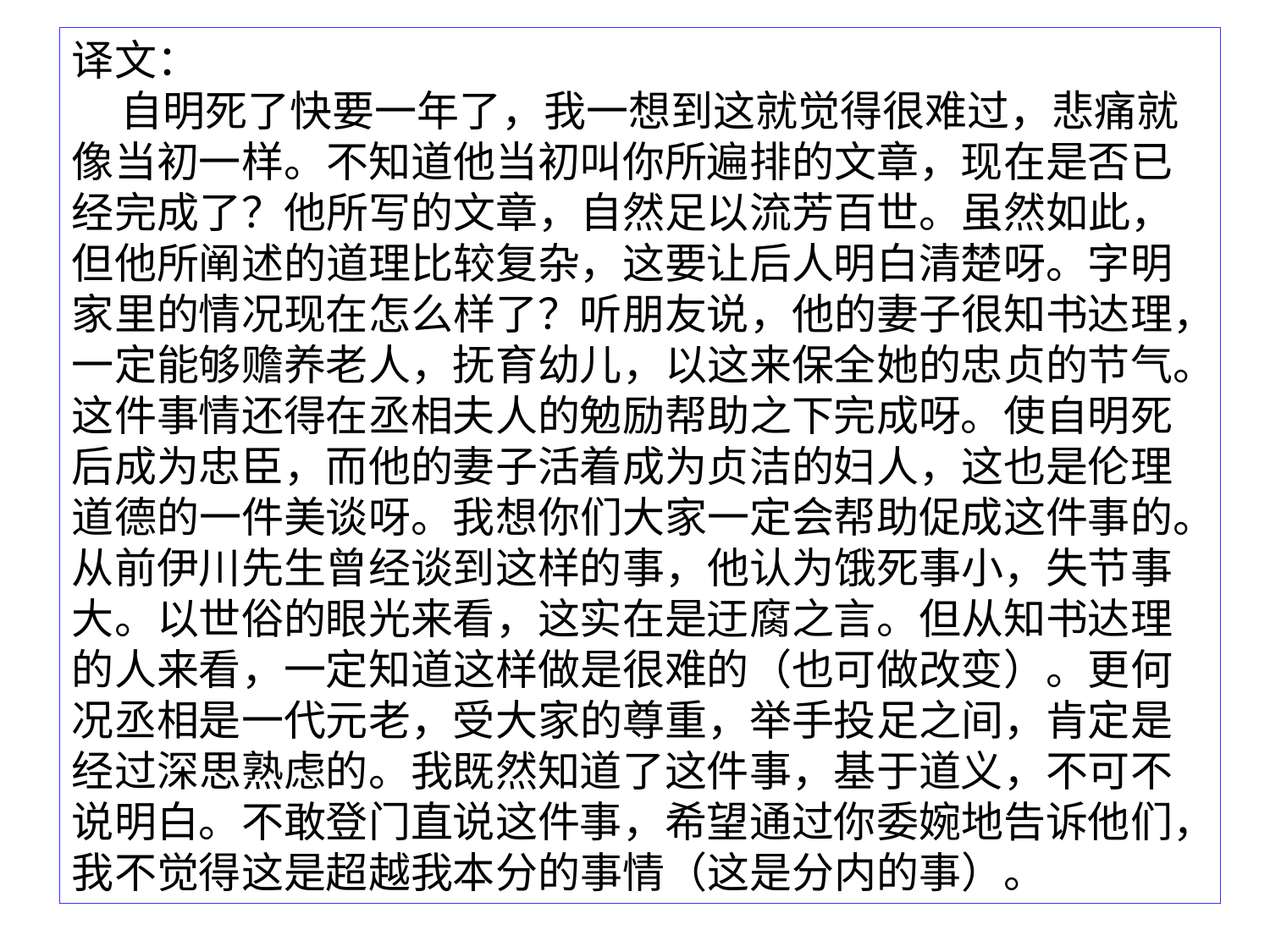

译文：
    自明死了快要一年了，我一想到这就觉得很难过，悲痛就像当初一样。不知道他当初叫你所遍排的文章，现在是否已经完成了？他所写的文章，自然足以流芳百世。虽然如此，但他所阐述的道理比较复杂，这要让后人明白清楚呀。字明家里的情况现在怎么样了？听朋友说，他的妻子很知书达理，一定能够赡养老人，抚育幼儿，以这来保全她的忠贞的节气。这件事情还得在丞相夫人的勉励帮助之下完成呀。使自明死后成为忠臣，而他的妻子活着成为贞洁的妇人，这也是伦理道德的一件美谈呀。我想你们大家一定会帮助促成这件事的。从前伊川先生曾经谈到这样的事，他认为饿死事小，失节事大。以世俗的眼光来看，这实在是迂腐之言。但从知书达理的人来看，一定知道这样做是很难的（也可做改变）。更何况丞相是一代元老，受大家的尊重，举手投足之间，肯定是经过深思熟虑的。我既然知道了这件事，基于道义，不可不说明白。不敢登门直说这件事，希望通过你委婉地告诉他们，我不觉得这是超越我本分的事情（这是分内的事）。